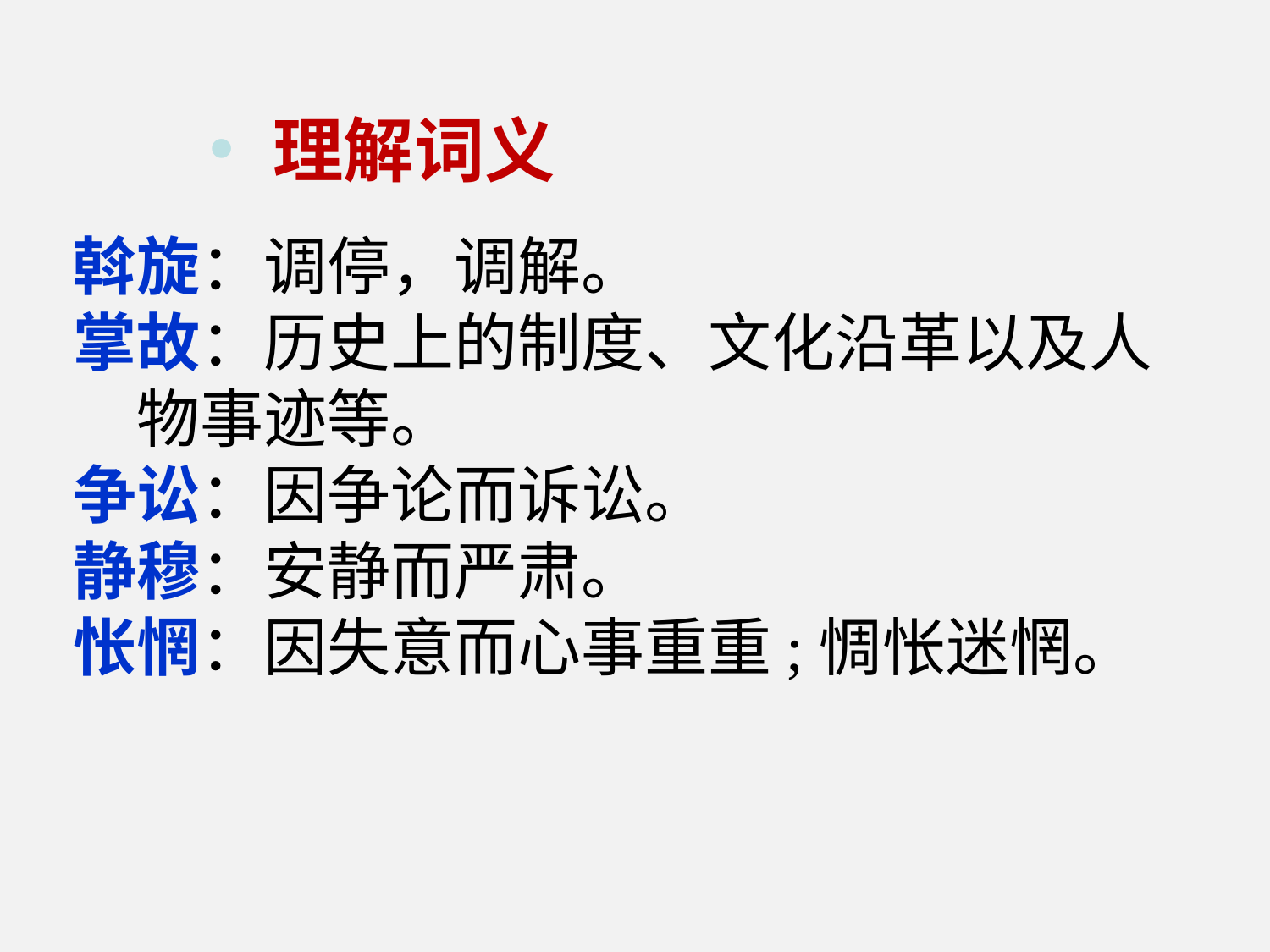

理解词义
斡旋：调停，调解。
掌故：历史上的制度、文化沿革以及人物事迹等。
争讼：因争论而诉讼。
静穆：安静而严肃。
怅惘：因失意而心事重重;惆怅迷惘。